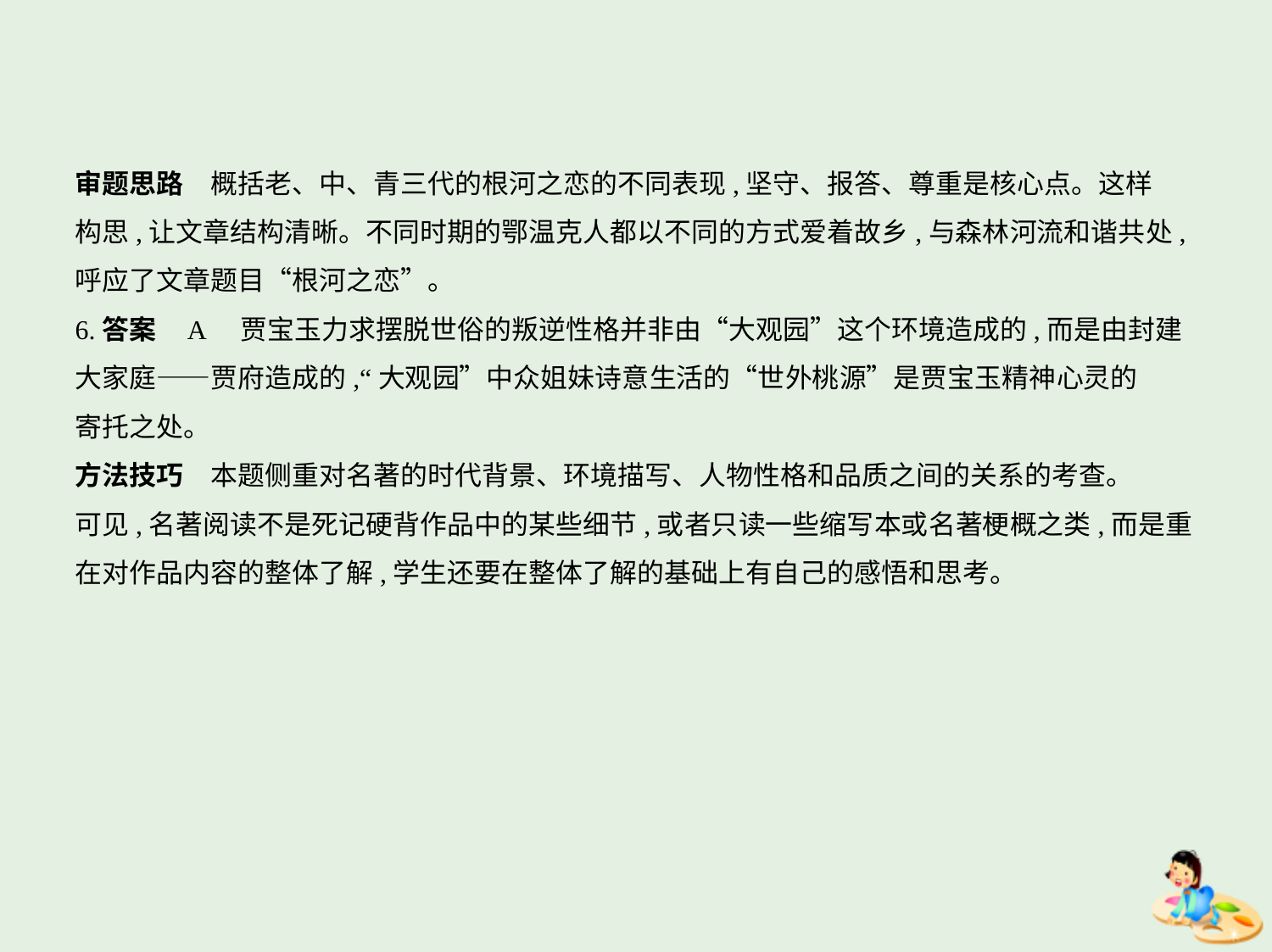

审题思路　概括老、中、青三代的根河之恋的不同表现,坚守、报答、尊重是核心点。这样
构思,让文章结构清晰。不同时期的鄂温克人都以不同的方式爱着故乡,与森林河流和谐共处,
呼应了文章题目“根河之恋”。
6.答案    A　贾宝玉力求摆脱世俗的叛逆性格并非由“大观园”这个环境造成的,而是由封建
大家庭——贾府造成的,“大观园”中众姐妹诗意生活的“世外桃源”是贾宝玉精神心灵的
寄托之处。
方法技巧　本题侧重对名著的时代背景、环境描写、人物性格和品质之间的关系的考查。
可见,名著阅读不是死记硬背作品中的某些细节,或者只读一些缩写本或名著梗概之类,而是重
在对作品内容的整体了解,学生还要在整体了解的基础上有自己的感悟和思考。